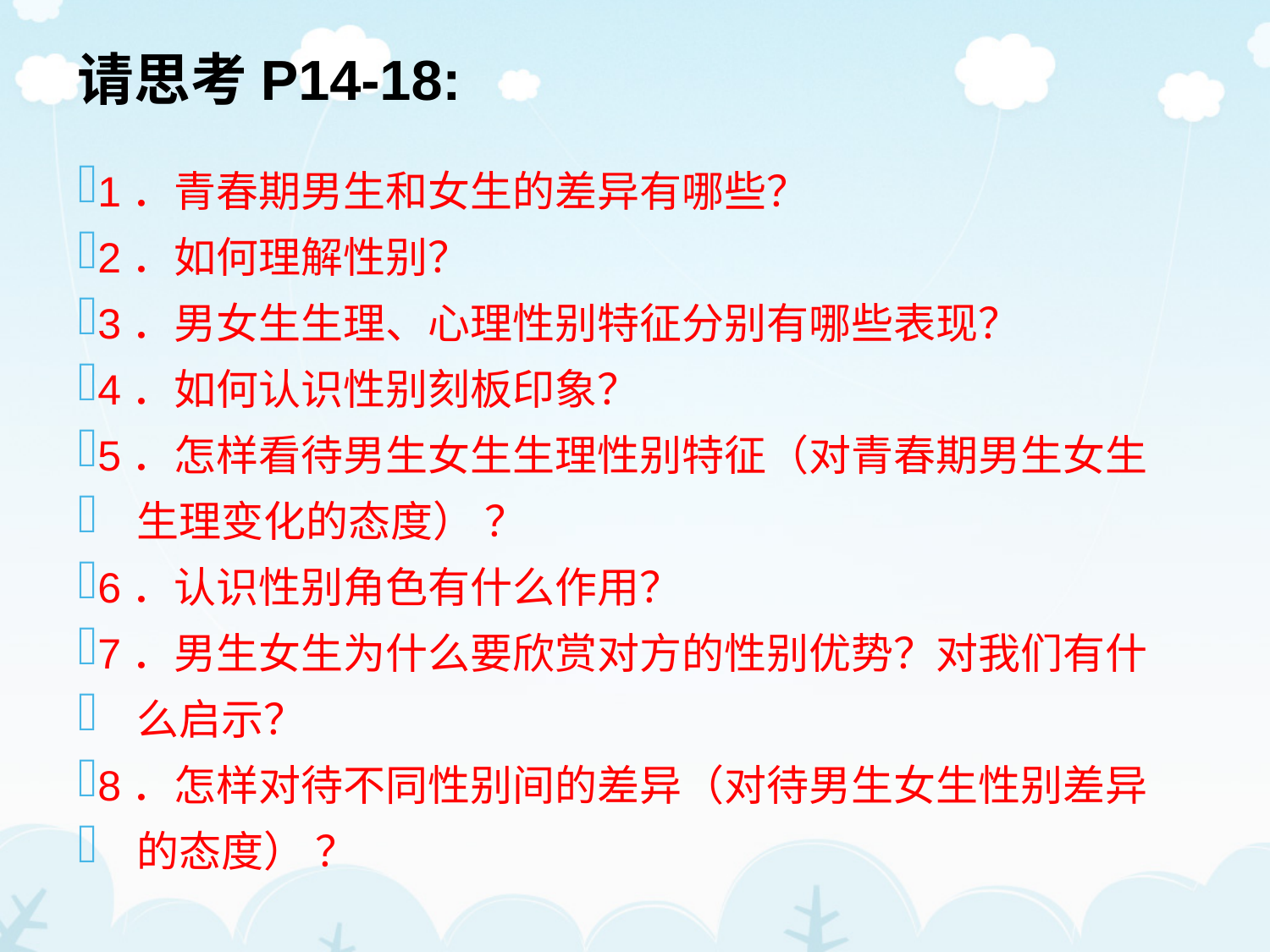

# 请思考P14-18:
1．青春期男生和女生的差异有哪些？
2．如何理解性别？
3．男女生生理、心理性别特征分别有哪些表现？
4．如何认识性别刻板印象？
5．怎样看待男生女生生理性别特征（对青春期男生女生
   生理变化的态度） ？
6．认识性别角色有什么作用？
7．男生女生为什么要欣赏对方的性别优势？对我们有什
   么启示？
8．怎样对待不同性别间的差异（对待男生女生性别差异
   的态度） ？